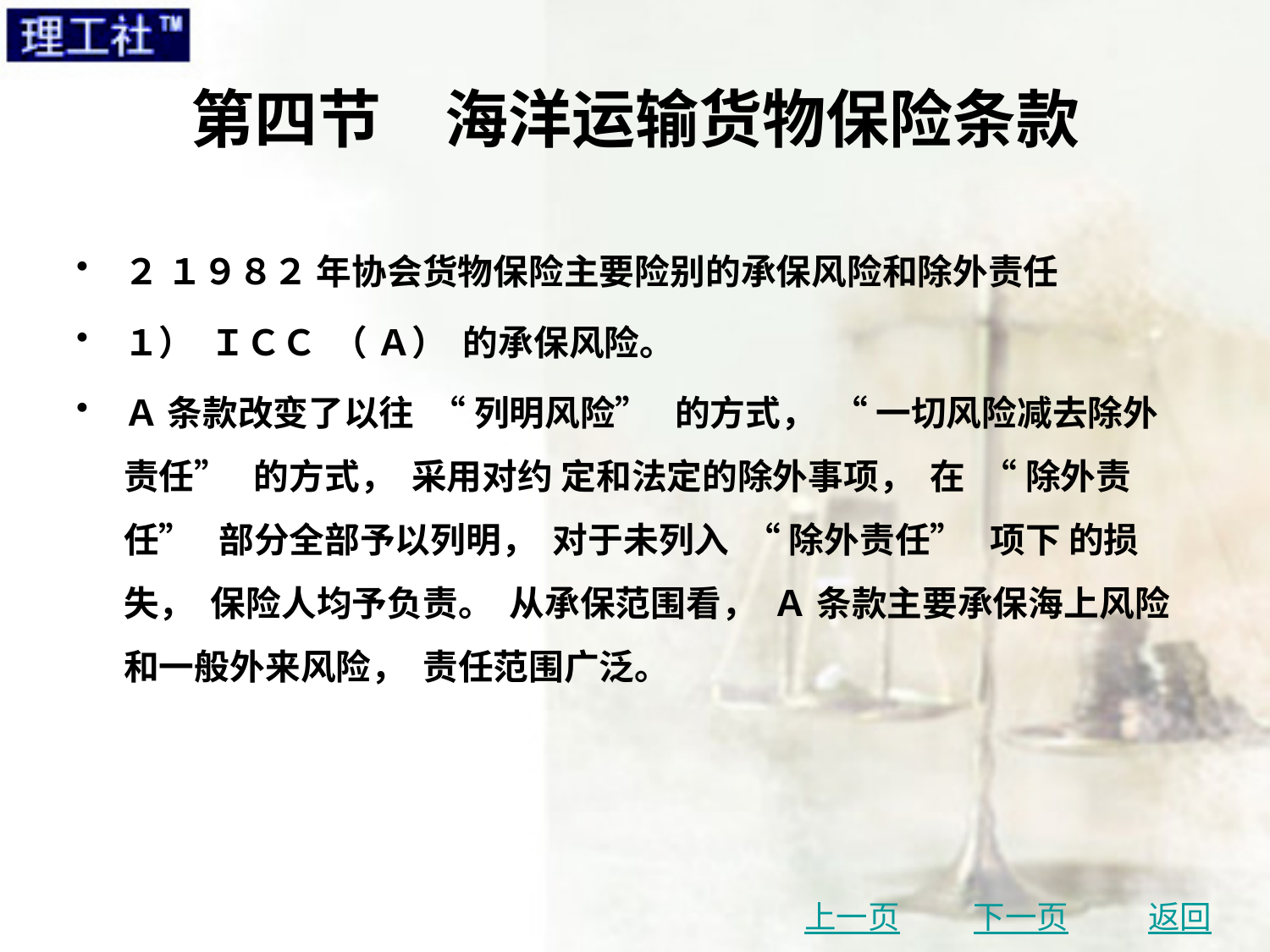

# 第四节　海洋运输货物保险条款
２ １９８２ 年协会货物保险主要险别的承保风险和除外责任
１）  ＩＣＣ  （ Ａ）  的承保风险。
Ａ 条款改变了以往  “ 列明风险”   的方式，  “ 一切风险减去除外责任”   的方式，  采用对约 定和法定的除外事项，  在  “ 除外责任”   部分全部予以列明，  对于未列入  “ 除外责任”   项下 的损失，  保险人均予负责。  从承保范围看，  Ａ 条款主要承保海上风险和一般外来风险，  责任范围广泛。

上一页
下一页
返回